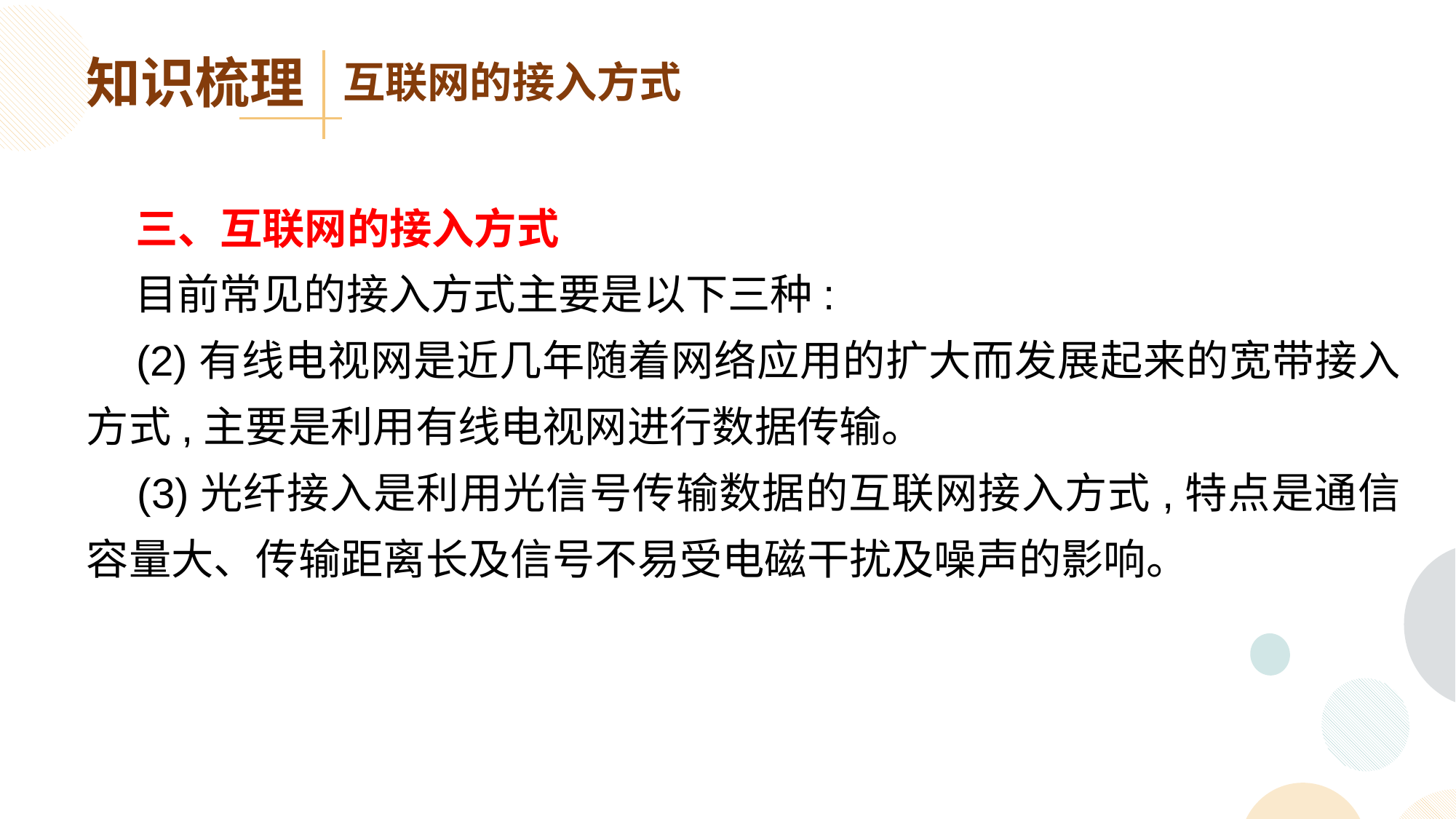

知识梳理
互联网的接入方式
    三、互联网的接入方式
    目前常见的接入方式主要是以下三种:
    (2)有线电视网是近几年随着网络应用的扩大而发展起来的宽带接入方式,主要是利用有线电视网进行数据传输。
    (3)光纤接入是利用光信号传输数据的互联网接入方式,特点是通信容量大、传输距离长及信号不易受电磁干扰及噪声的影响。